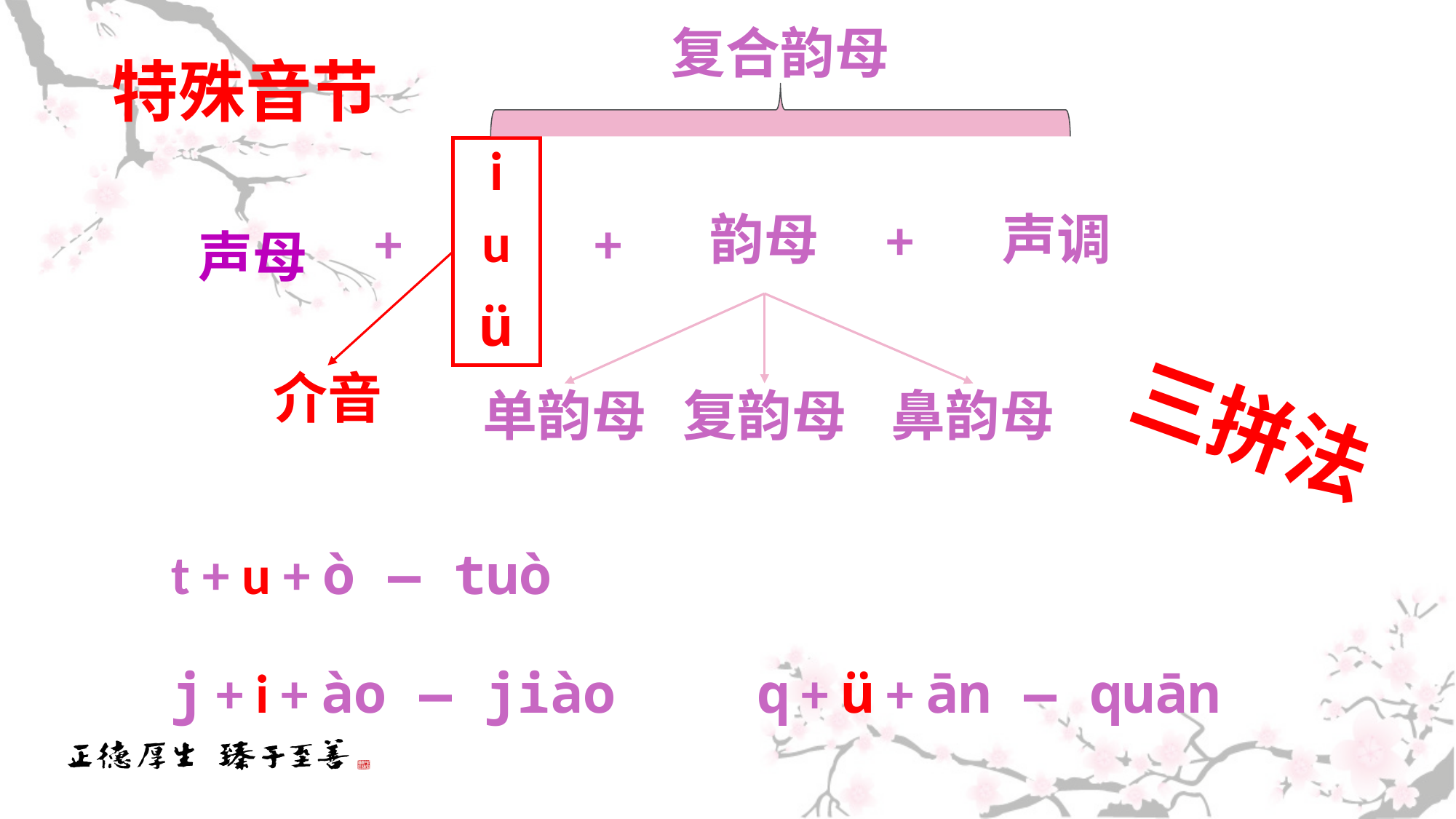

复合韵母
特殊音节

i
韵母
+
声调
u
+
+
声母
ü
介音
单韵母
复韵母
鼻韵母
三拼法
t + u + ò — tuò
q + ü + ān — quān
j + i + ào — jiào